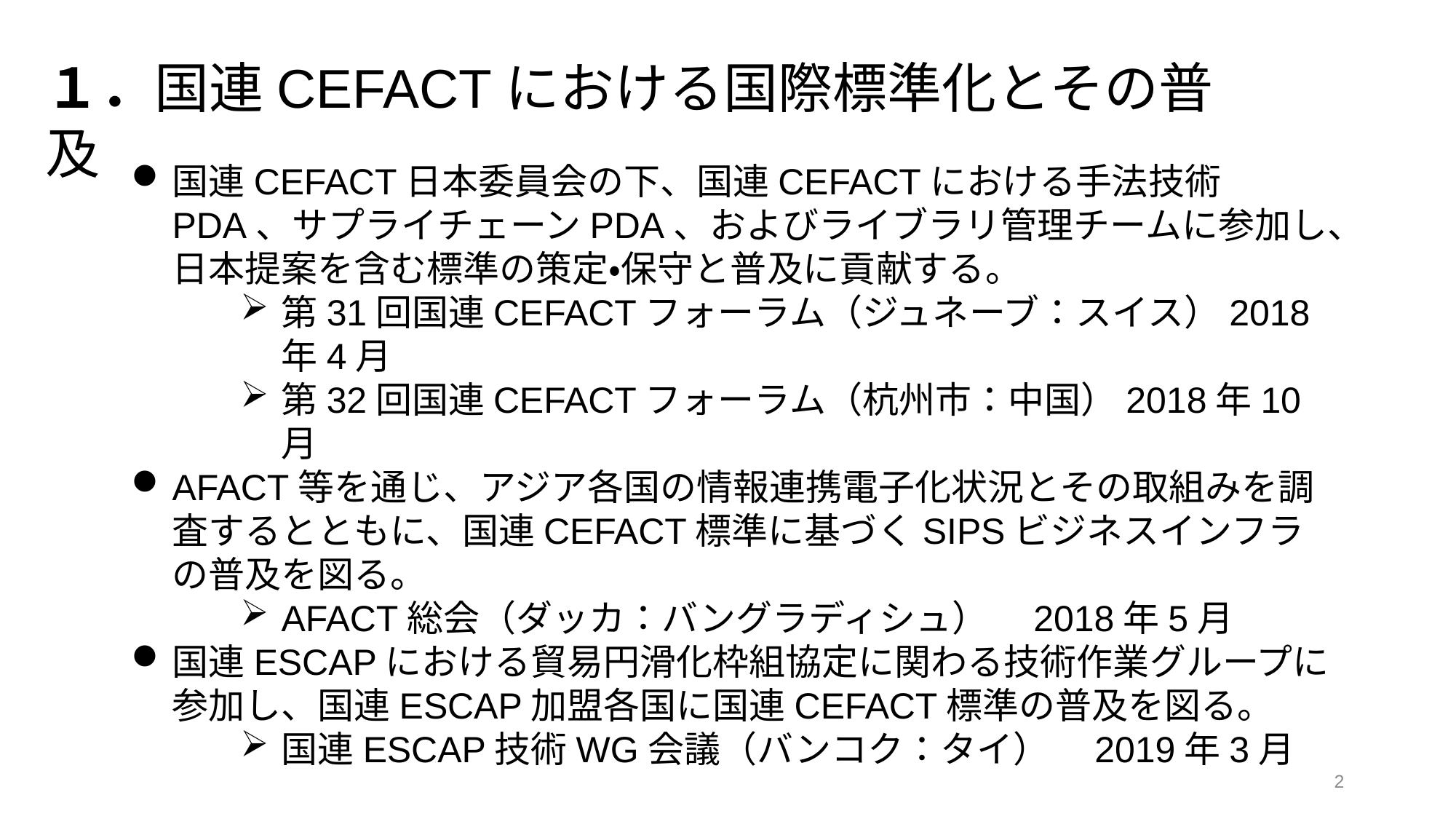

１．国連CEFACTにおける国際標準化とその普及
国連CEFACT日本委員会の下、国連CEFACTにおける手法技術PDA、サプライチェーンPDA、およびライブラリ管理チームに参加し、日本提案を含む標準の策定・保守と普及に貢献する。
第31回国連CEFACTフォーラム（ジュネーブ：スイス）2018年4月
第32回国連CEFACTフォーラム（杭州市：中国）2018年10月
AFACT等を通じ、アジア各国の情報連携電子化状況とその取組みを調査するとともに、国連CEFACT標準に基づくSIPSビジネスインフラの普及を図る。
AFACT総会（ダッカ：バングラディシュ）　2018年5月
国連ESCAPにおける貿易円滑化枠組協定に関わる技術作業グループに参加し、国連ESCAP加盟各国に国連CEFACT標準の普及を図る。
国連ESCAP技術WG会議（バンコク：タイ）　2019年3月
2